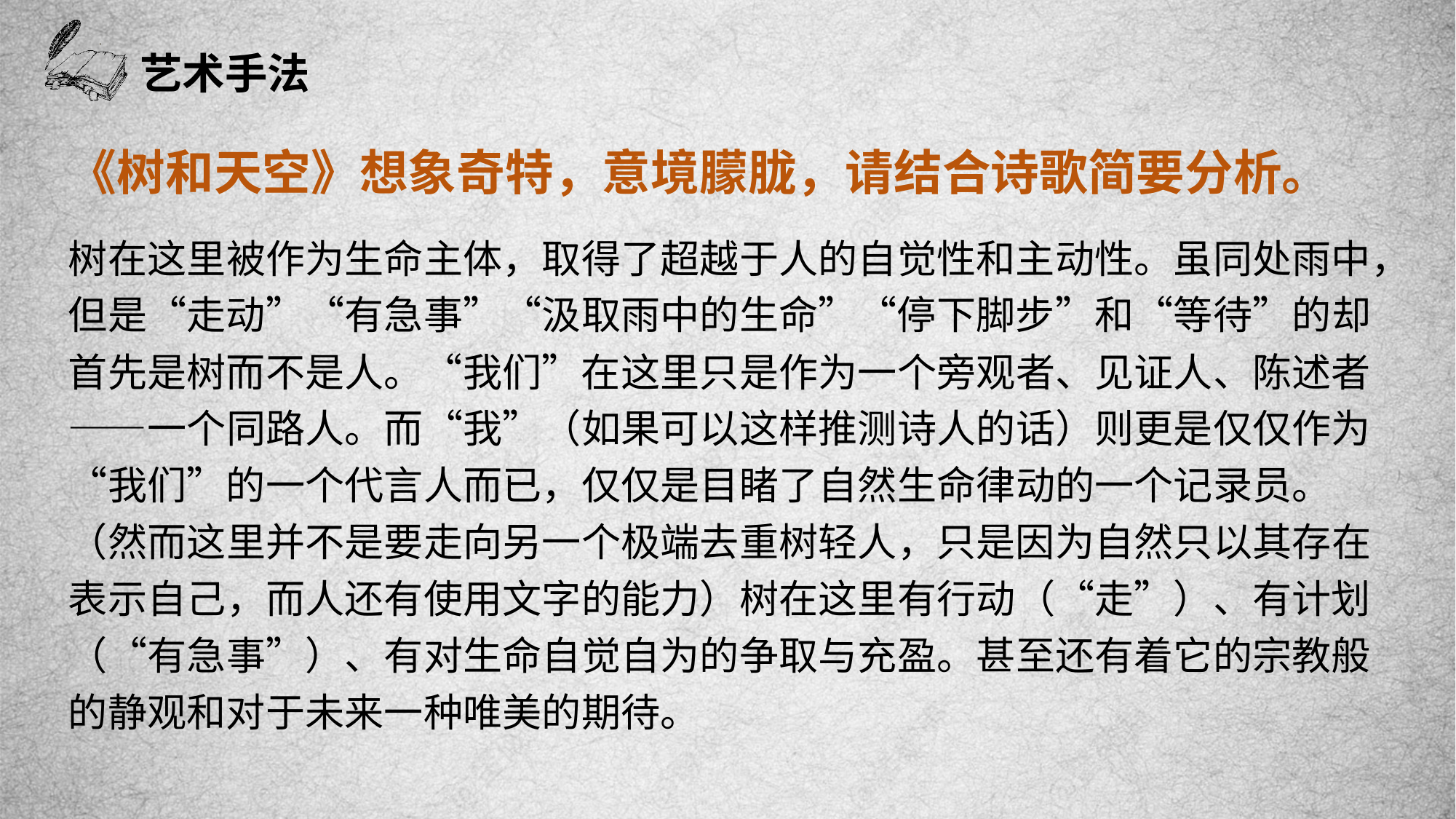

艺术手法
《树和天空》想象奇特，意境朦胧，请结合诗歌简要分析。
树在这里被作为生命主体，取得了超越于人的自觉性和主动性。虽同处雨中，但是“走动”“有急事”“汲取雨中的生命”“停下脚步”和“等待”的却首先是树而不是人。“我们”在这里只是作为一个旁观者、见证人、陈述者——一个同路人。而“我”（如果可以这样推测诗人的话）则更是仅仅作为“我们”的一个代言人而已，仅仅是目睹了自然生命律动的一个记录员。（然而这里并不是要走向另一个极端去重树轻人，只是因为自然只以其存在表示自己，而人还有使用文字的能力）树在这里有行动（“走”）、有计划（“有急事”）、有对生命自觉自为的争取与充盈。甚至还有着它的宗教般的静观和对于未来一种唯美的期待。